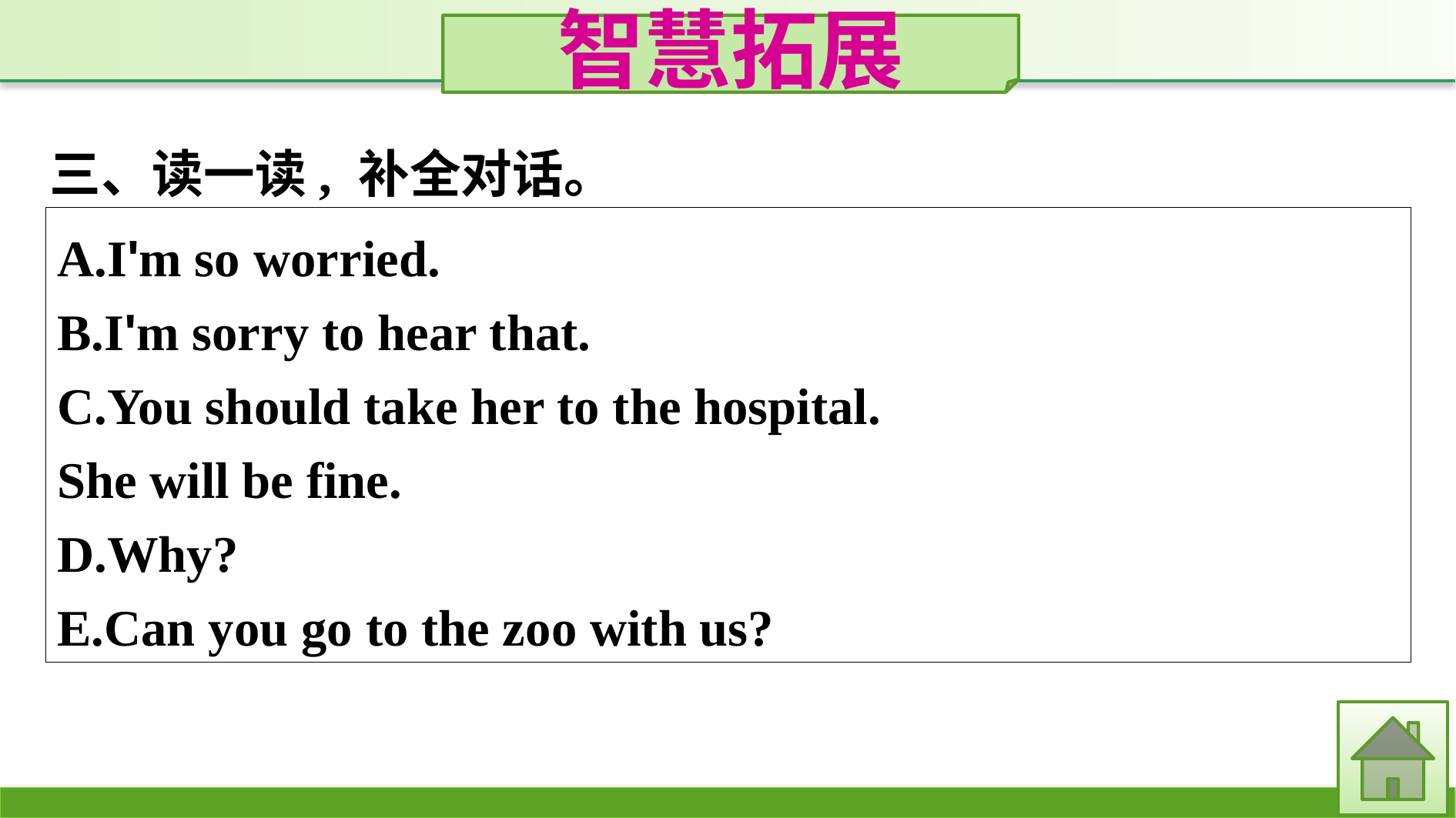

智慧拓展
三、读一读, 补全对话。
A.I'm so worried.
B.I'm sorry to hear that.
C.You should take her to the hospital.
She will be fine.
D.Why?
E.Can you go to the zoo with us?